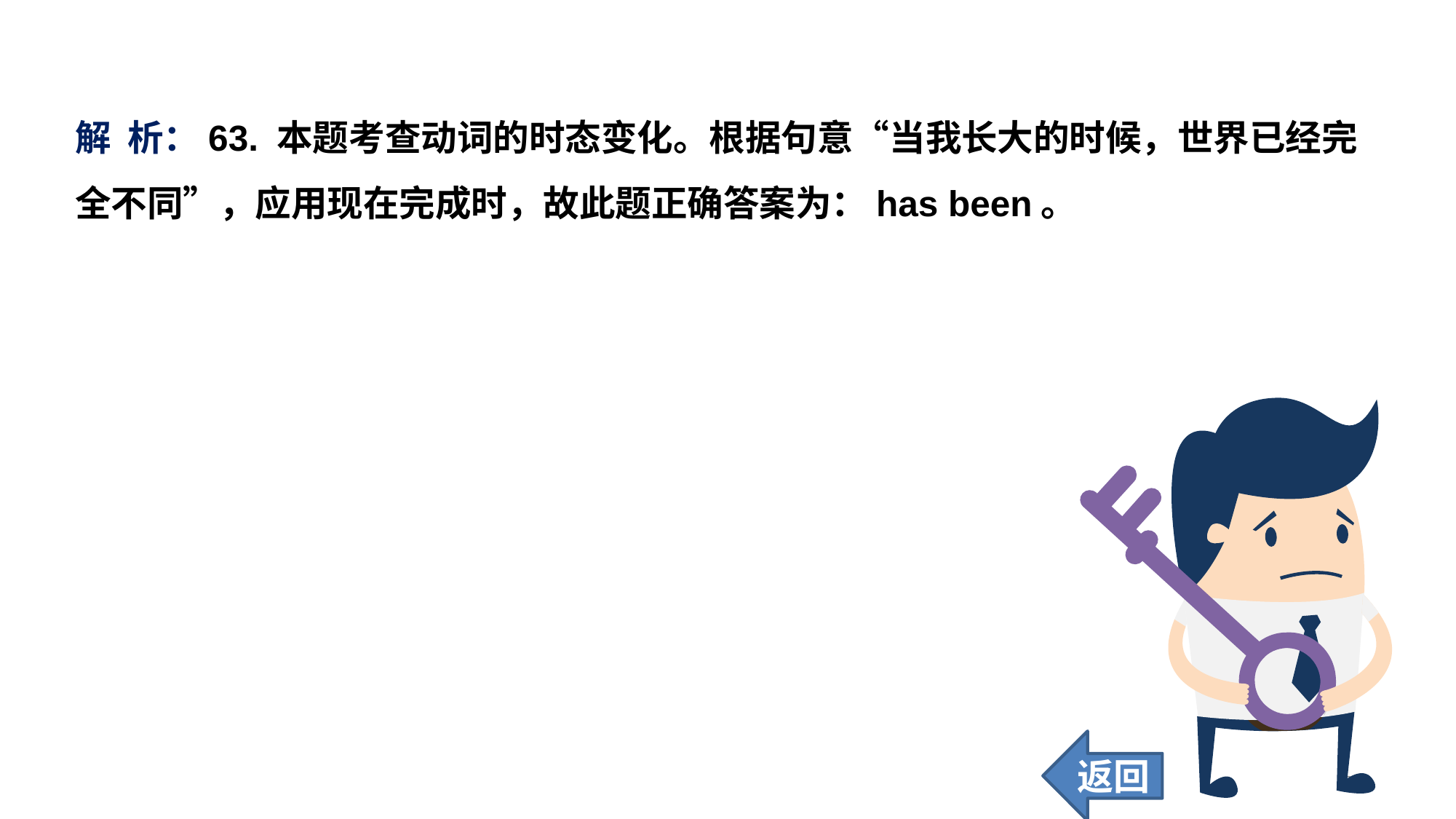

解  析：63. 本题考查动词的时态变化。根据句意“当我长大的时候，世界已经完全不同”，应用现在完成时，故此题正确答案为：has been。

返回
252